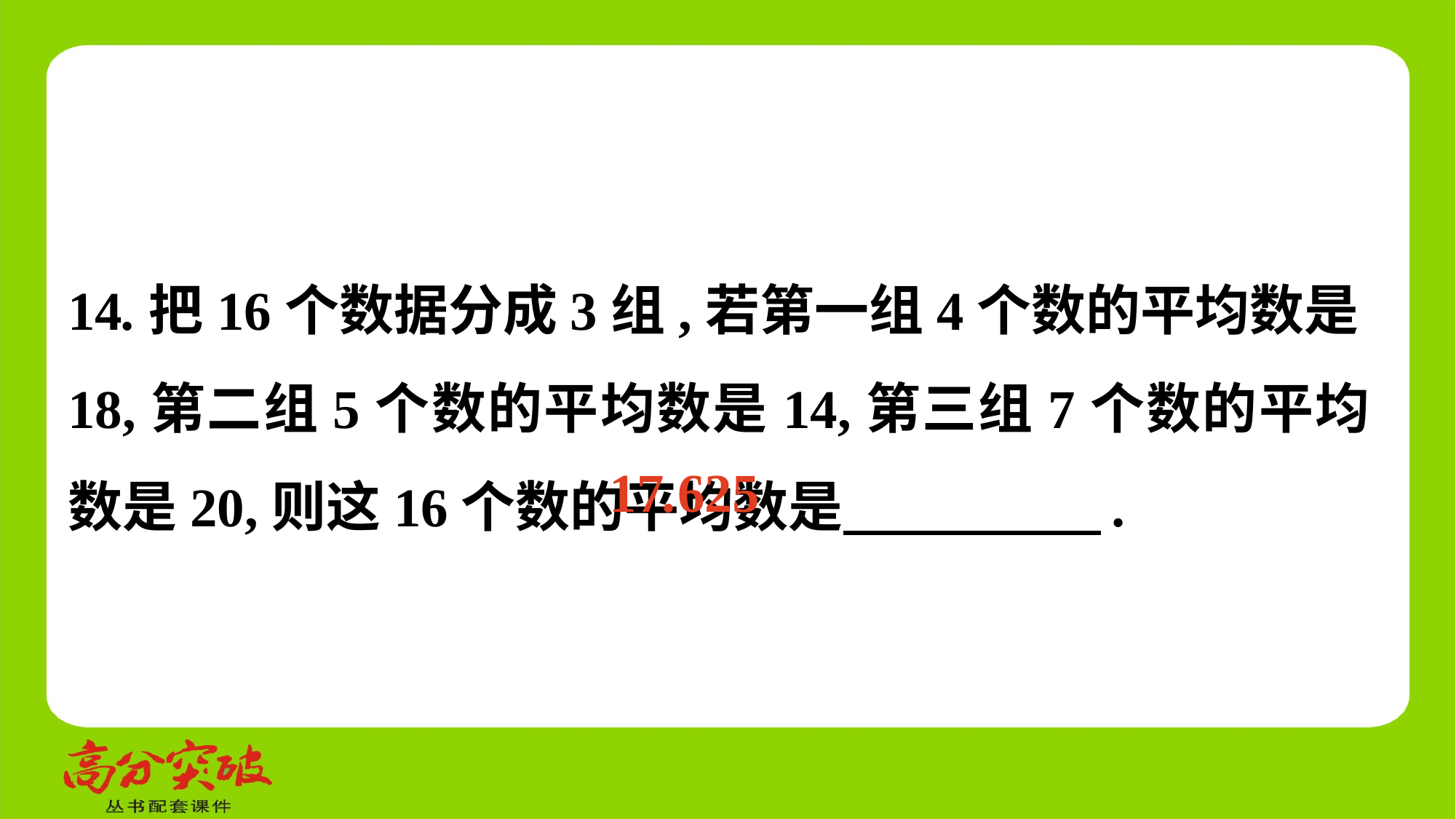

14.把16个数据分成3组,若第一组4个数的平均数是18,第二组5个数的平均数是14,第三组7个数的平均数是20,则这16个数的平均数是　            　.
17.625